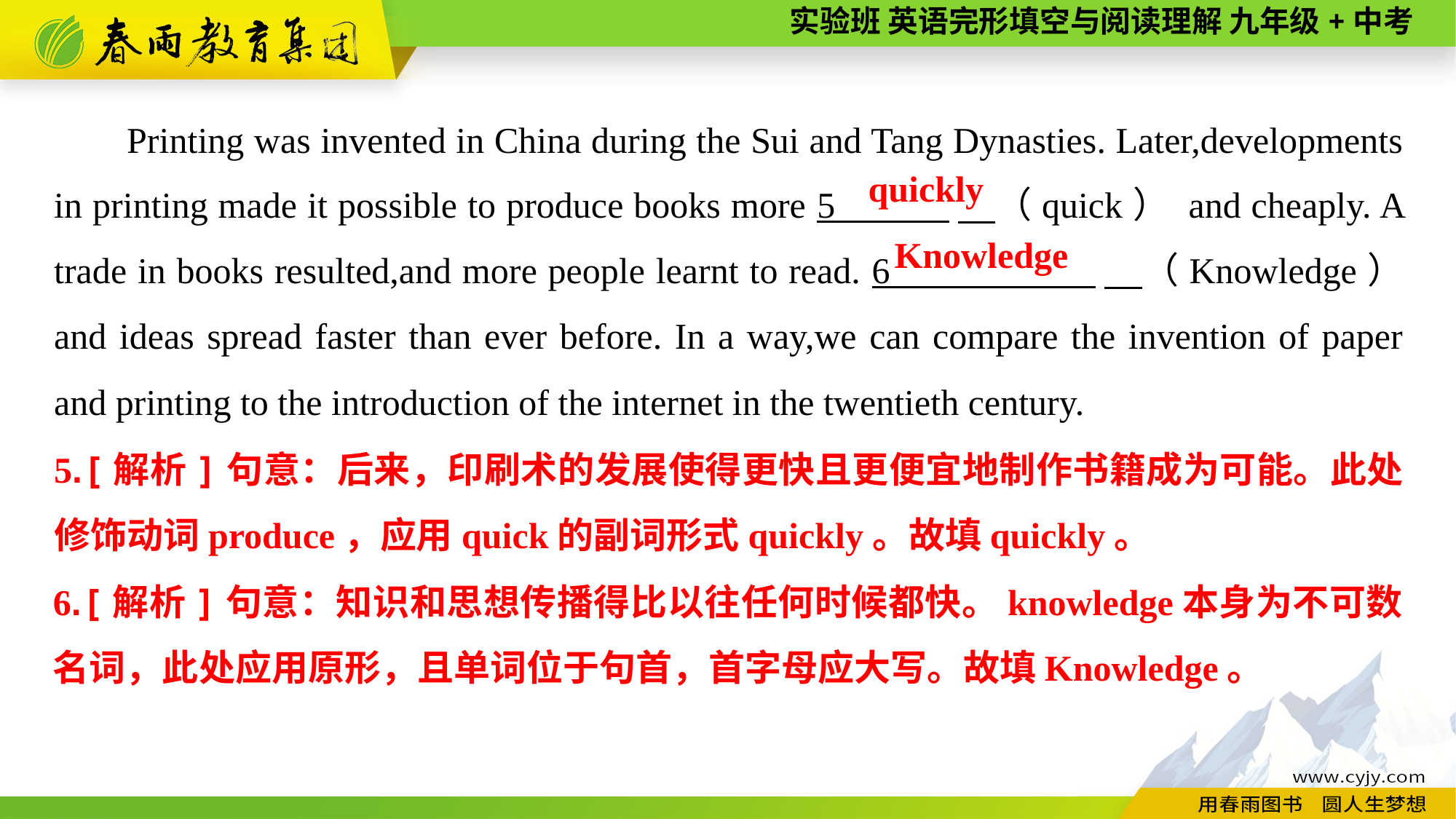

Printing was invented in China during the Sui and Tang Dynasties. Later,developments in printing made it possible to produce books more 5           　（quick） and cheaply. A trade in books resulted,and more people learnt to read. 6                   　（Knowledge） and ideas spread faster than ever before. In a way,we can compare the invention of paper and printing to the introduction of the internet in the twentieth century.
quickly
Knowledge
5.[解析]句意：后来，印刷术的发展使得更快且更便宜地制作书籍成为可能。此处修饰动词produce，应用quick的副词形式quickly。故填quickly。
6.[解析]句意：知识和思想传播得比以往任何时候都快。knowledge本身为不可数名词，此处应用原形，且单词位于句首，首字母应大写。故填Knowledge。